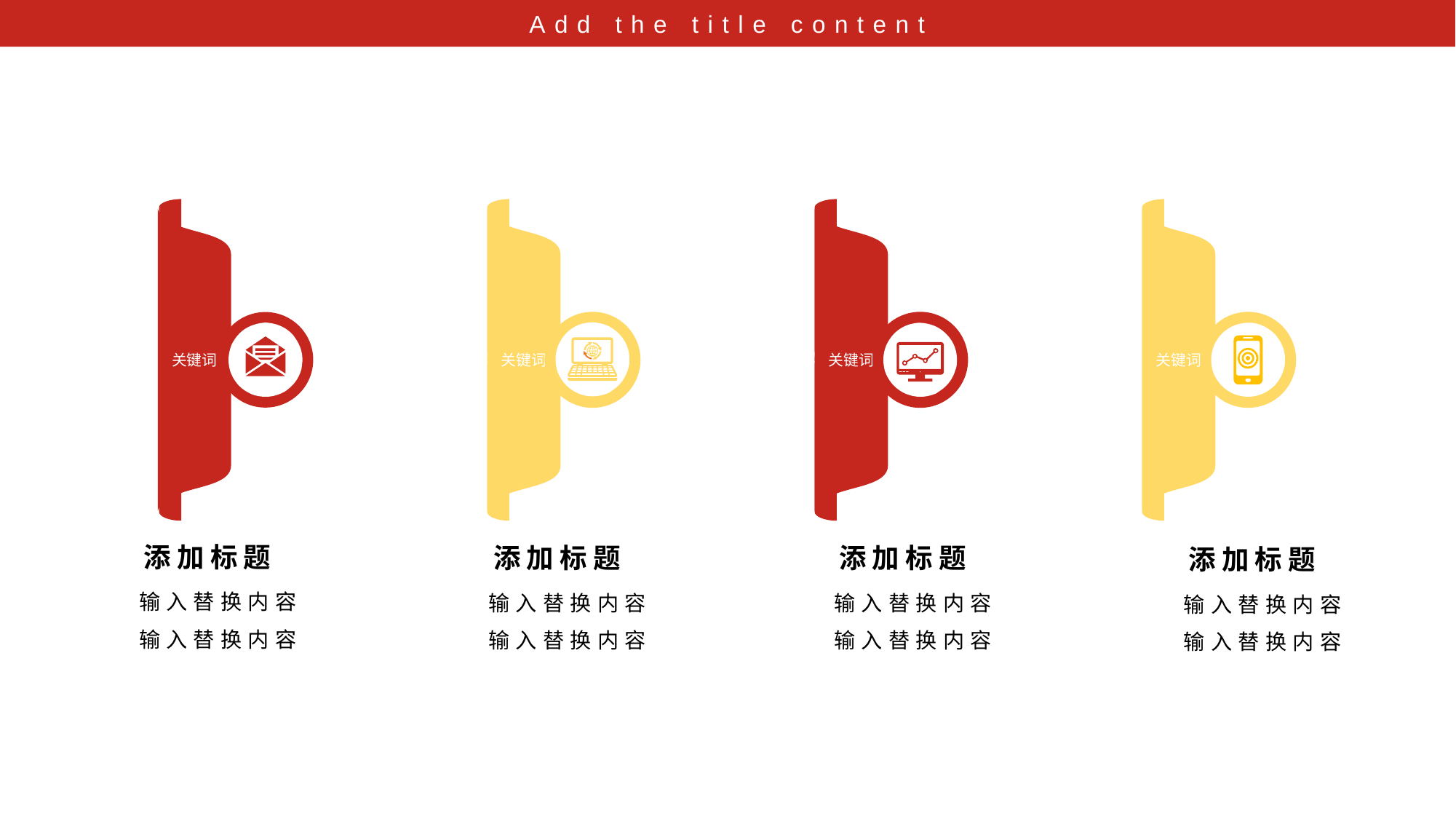

Add the title content
关键词
关键词

关键词
关键词

关键词
关键词

关键词

添加标题
添加标题
添加标题
添加标题
输入替换内容
输入替换内容
输入替换内容
输入替换内容
输入替换内容
输入替换内容
输入替换内容
输入替换内容